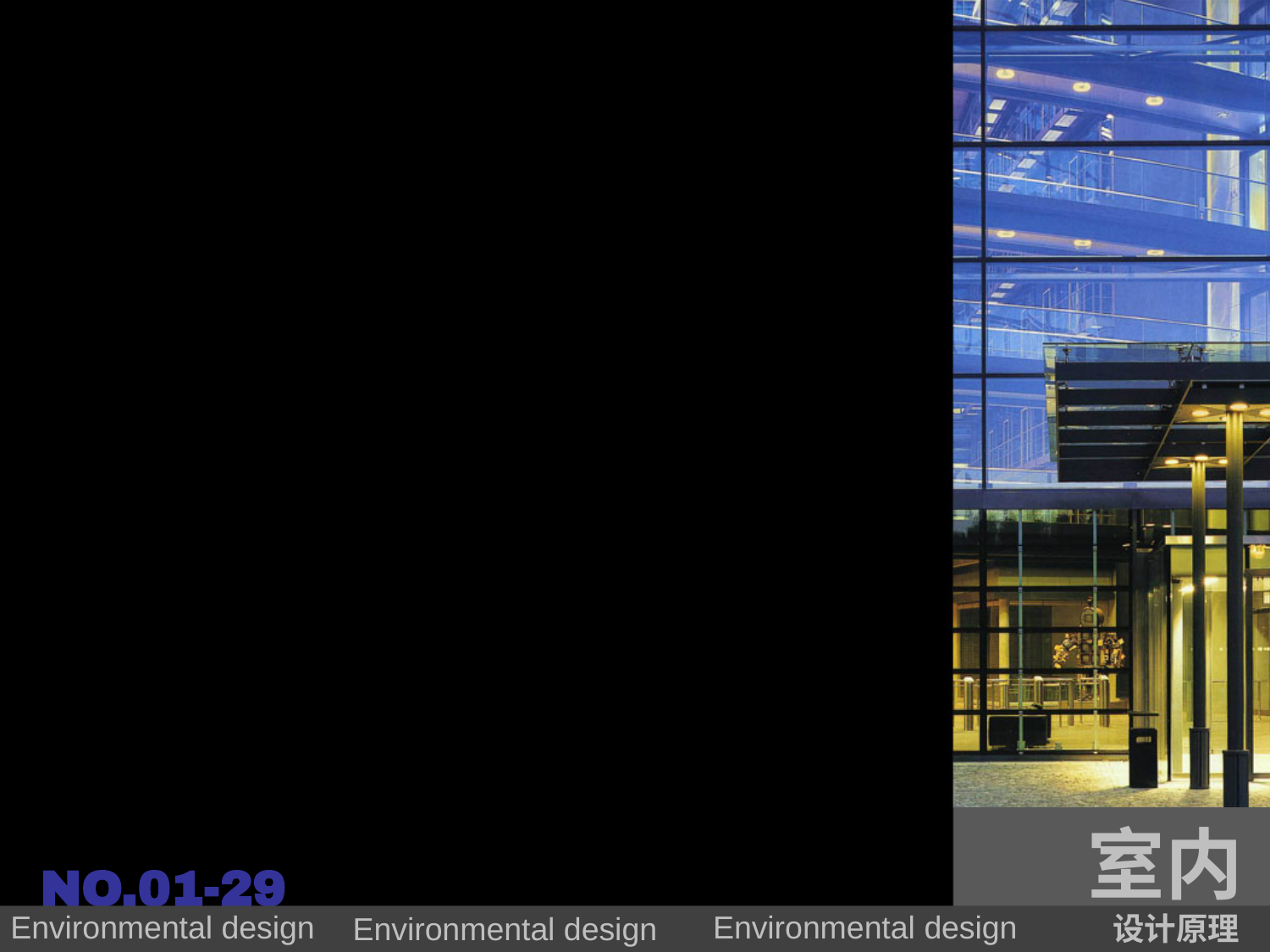

室内

NO.01-29
设计原理
Environmental design
Environmental design
Environmental design